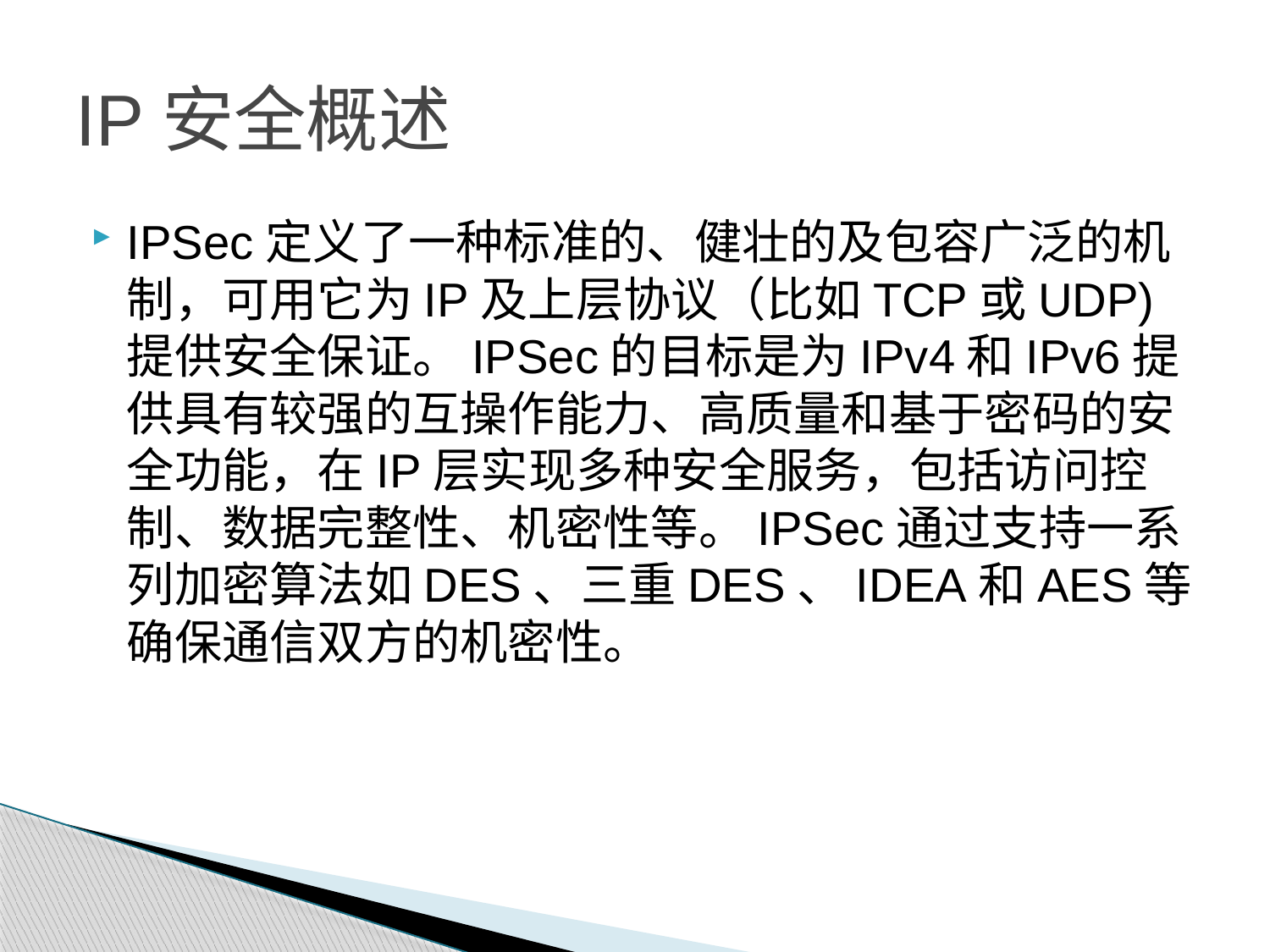

# IP安全概述
IPSec定义了一种标准的、健壮的及包容广泛的机制，可用它为IP及上层协议（比如TCP或UDP)提供安全保证。IPSec的目标是为IPv4和IPv6提供具有较强的互操作能力、高质量和基于密码的安全功能，在IP层实现多种安全服务，包括访问控制、数据完整性、机密性等。IPSec通过支持一系列加密算法如DES、三重DES、IDEA和AES等确保通信双方的机密性。